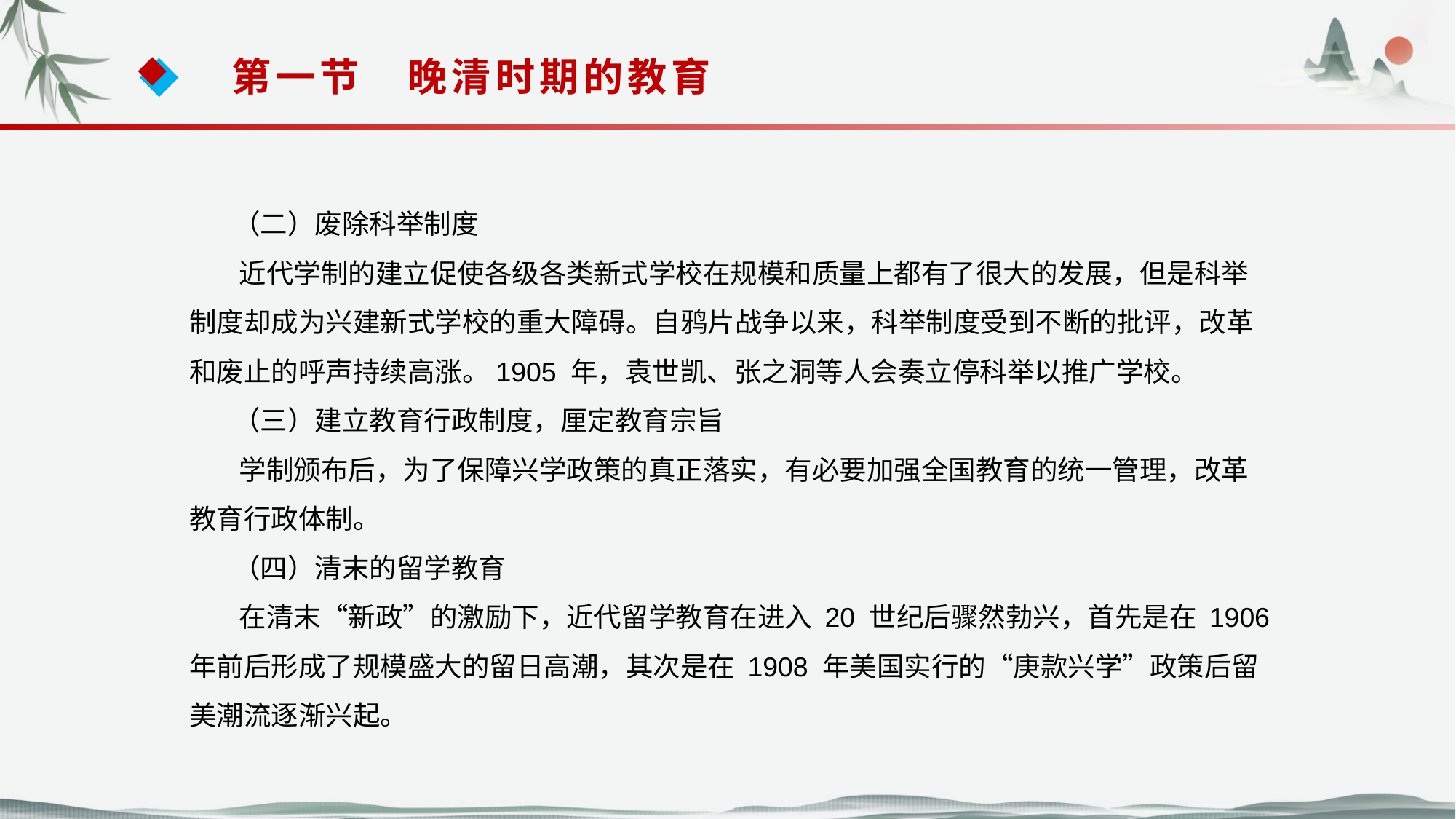

第一节　晚清时期的教育

      （二）废除科举制度
       近代学制的建立促使各级各类新式学校在规模和质量上都有了很大的发展，但是科举制度却成为兴建新式学校的重大障碍。自鸦片战争以来，科举制度受到不断的批评，改革和废止的呼声持续高涨。1905 年，袁世凯、张之洞等人会奏立停科举以推广学校。
      （三）建立教育行政制度，厘定教育宗旨
       学制颁布后，为了保障兴学政策的真正落实，有必要加强全国教育的统一管理，改革教育行政体制。
      （四）清末的留学教育
       在清末“新政”的激励下，近代留学教育在进入 20 世纪后骤然勃兴，首先是在 1906 年前后形成了规模盛大的留日高潮，其次是在 1908 年美国实行的“庚款兴学”政策后留美潮流逐渐兴起。